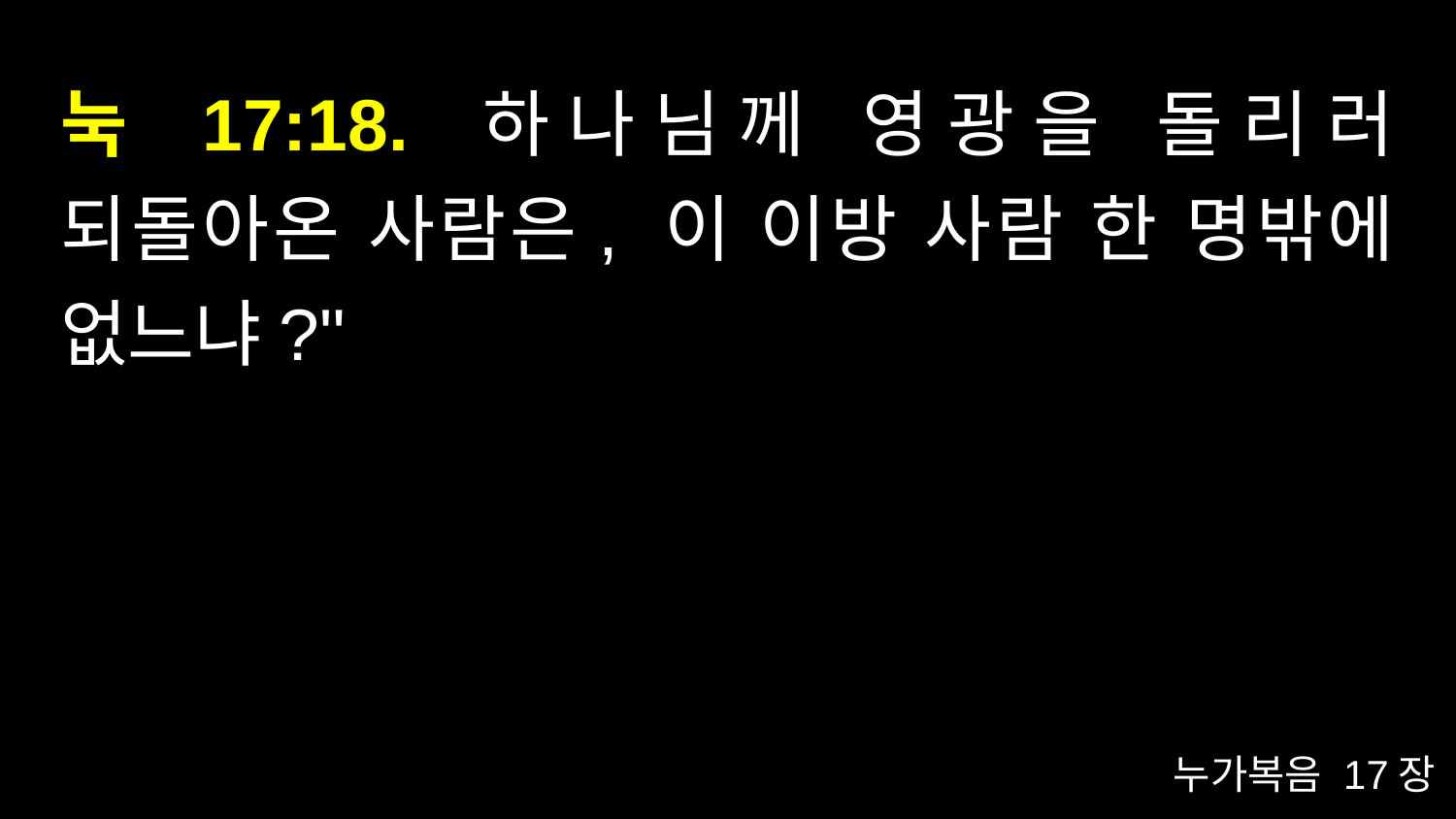

# 눅 17:18. 하나님께 영광을 돌리러 되돌아온 사람은, 이 이방 사람 한 명밖에 없느냐?"
누가복음 17장